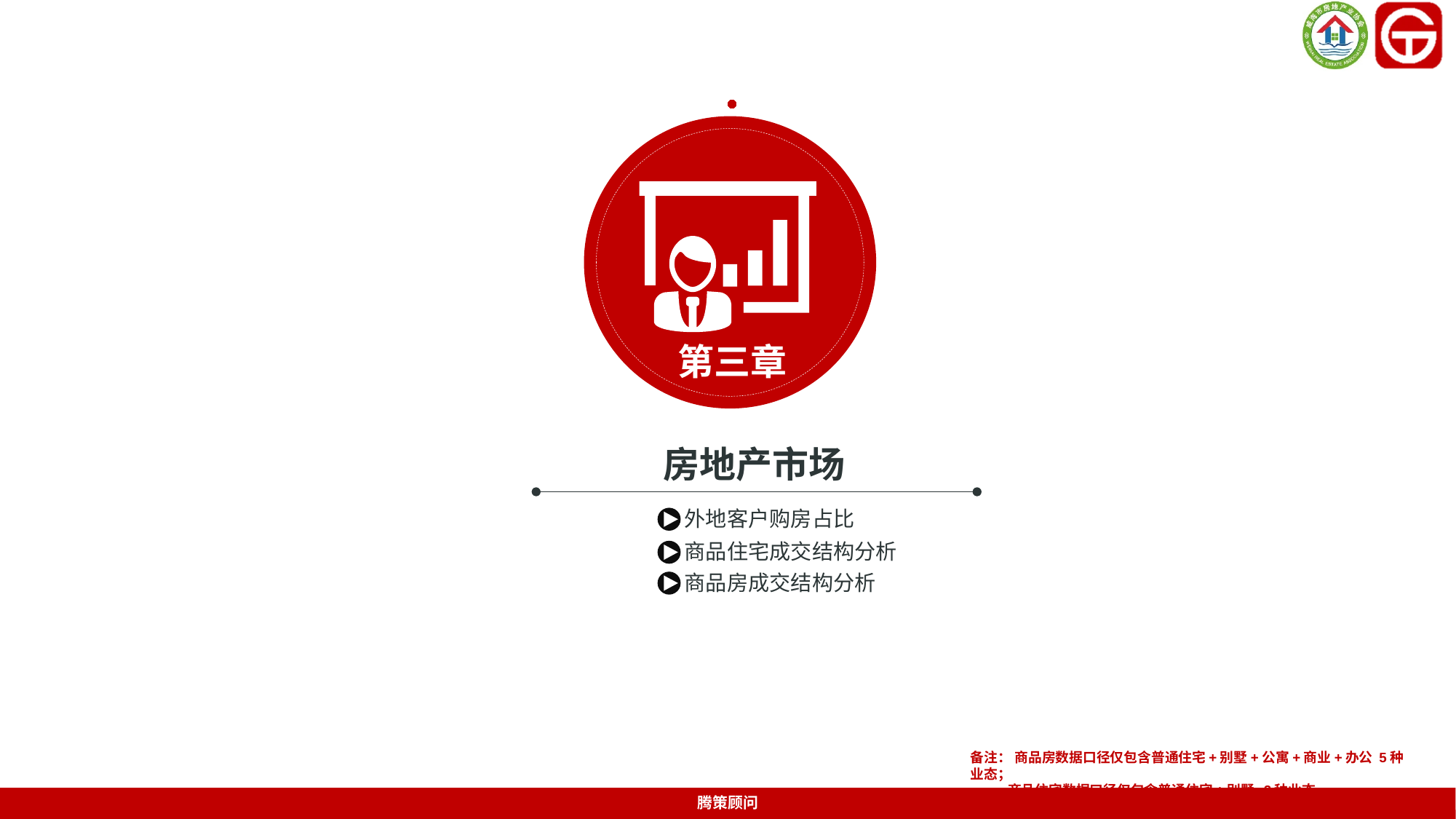

第三章
房地产市场
外地客户购房占比

商品住宅成交结构分析

商品房成交结构分析

备注： 商品房数据口径仅包含普通住宅+别墅+公寓+商业+办公 5种业态；
           商品住宅数据口径仅包含普通住宅+别墅  2种业态